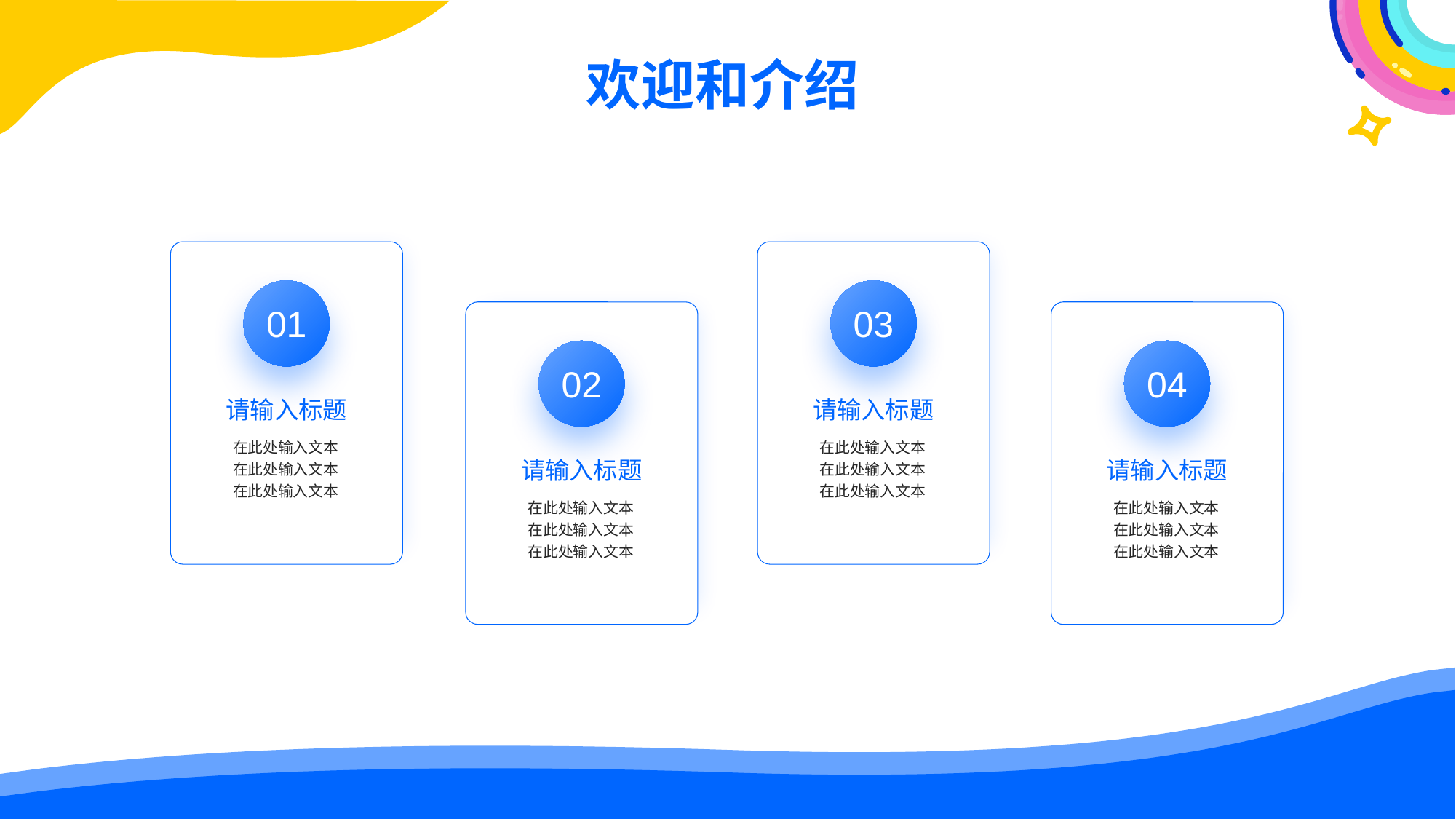

欢迎和介绍

01

03

02

04

请输入标题
请输入标题
在此处输入文本在此处输入文本在此处输入文本
在此处输入文本在此处输入文本在此处输入文本
请输入标题
请输入标题
在此处输入文本在此处输入文本在此处输入文本
在此处输入文本在此处输入文本在此处输入文本